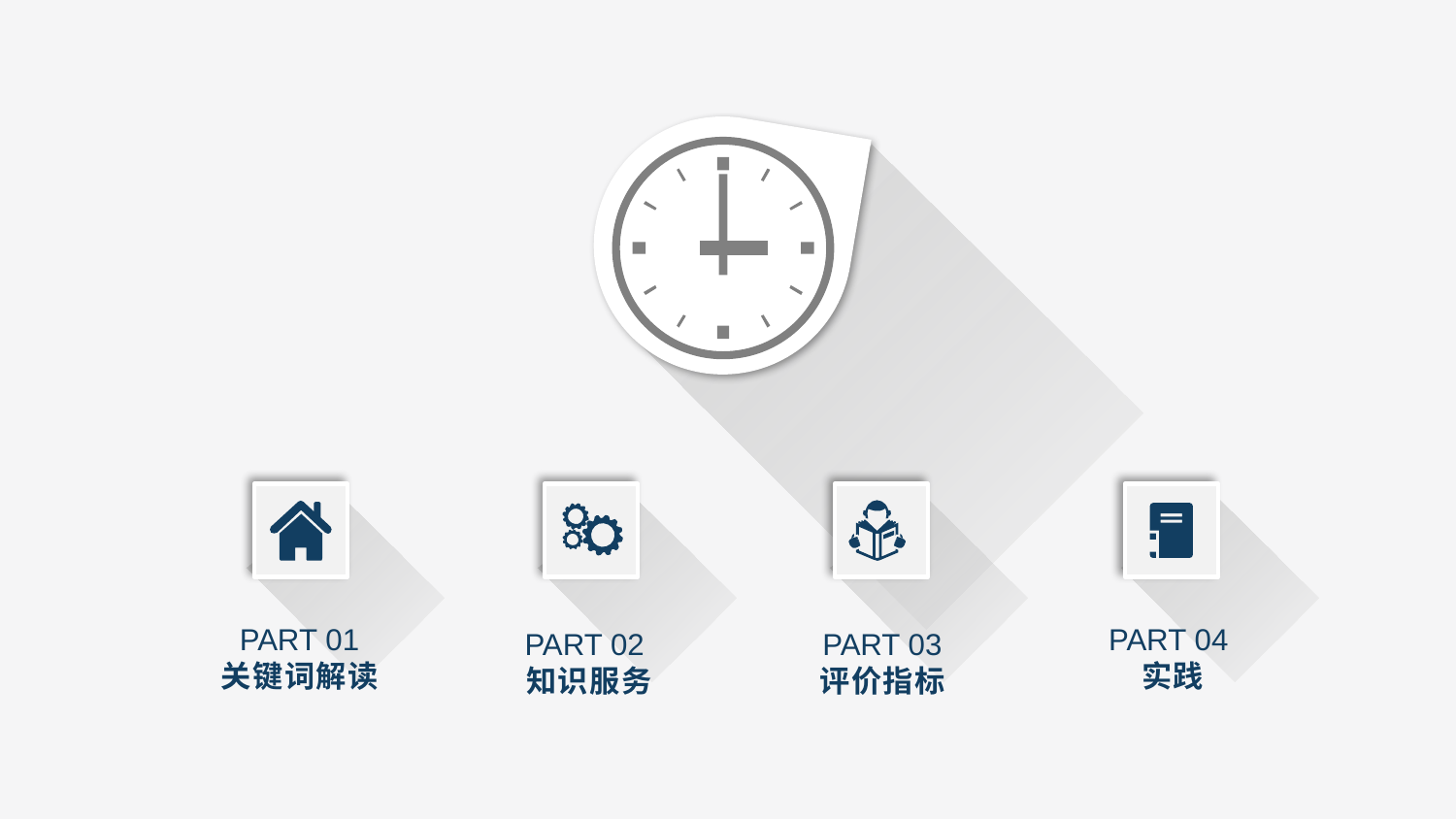

PART 01
关键词解读
PART 04
实践
PART 02
知识服务
PART 03
评价指标